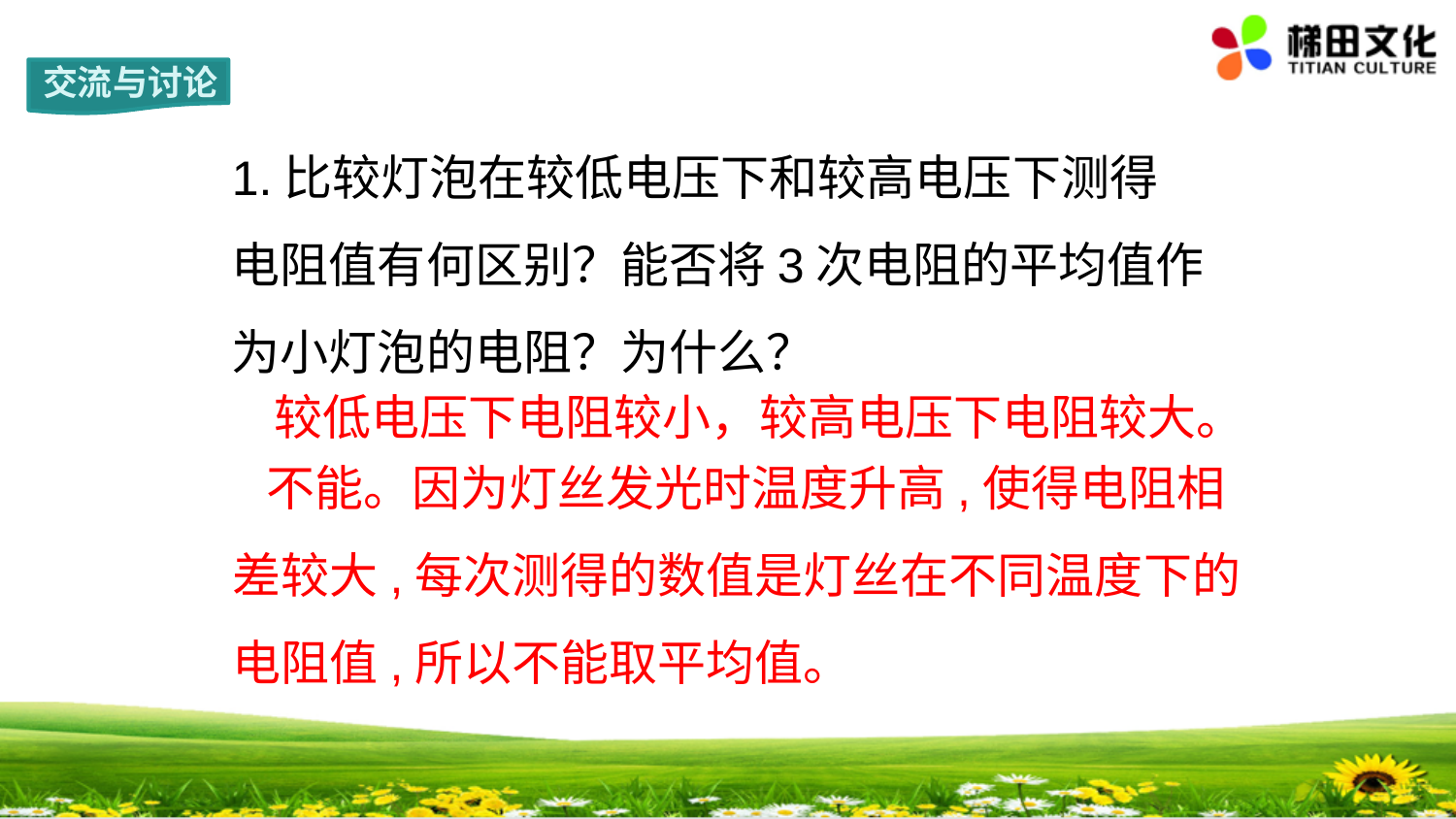

交流与讨论

1.比较灯泡在较低电压下和较高电压下测得电阻值有何区别？能否将3次电阻的平均值作为小灯泡的电阻？为什么？
    较低电压下电阻较小，较高电压下电阻较大。

  不能。因为灯丝发光时温度升高,使得电阻相差较大,每次测得的数值是灯丝在不同温度下的电阻值,所以不能取平均值。